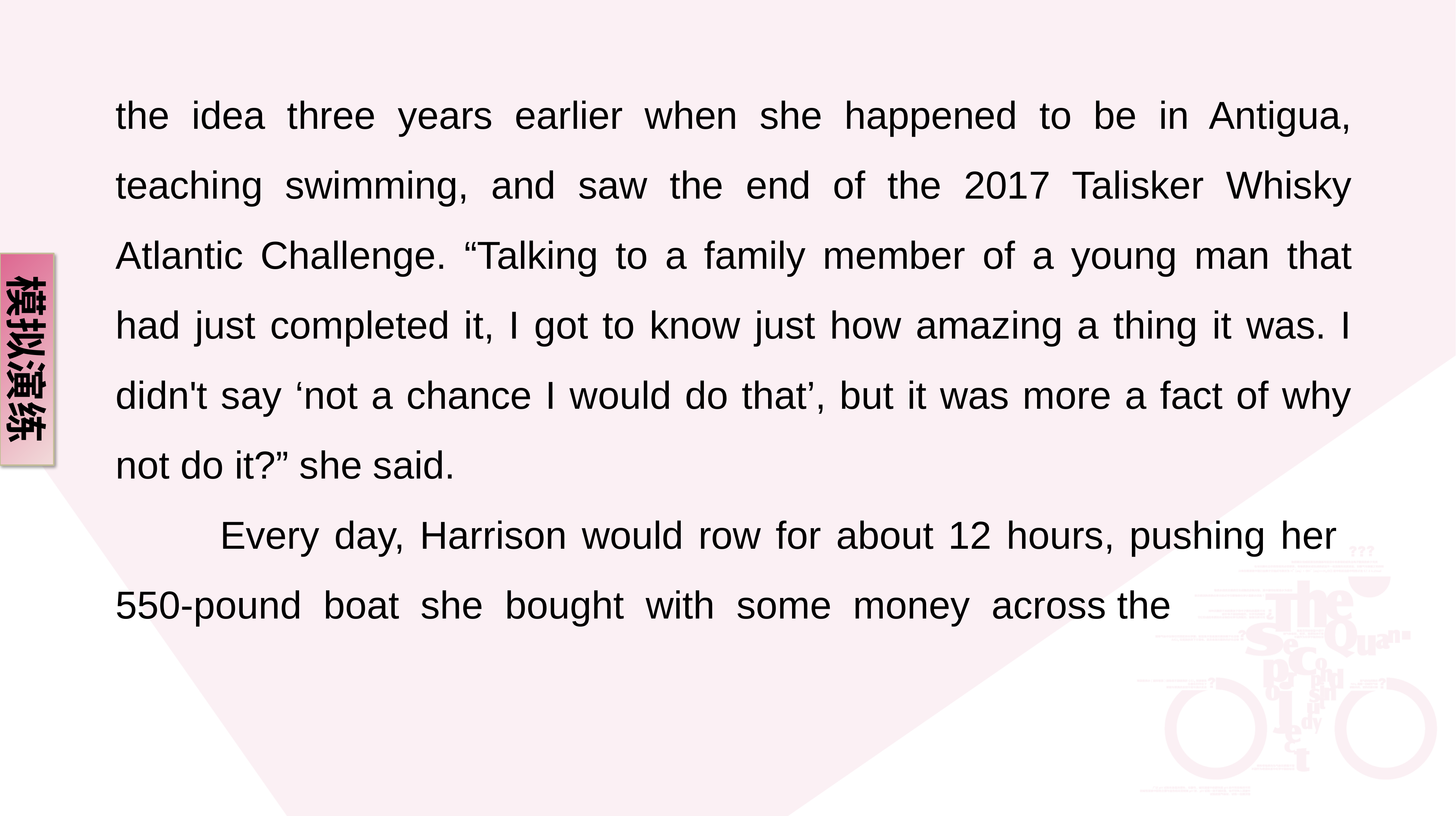

the idea three years earlier when she happened to be in Antigua, teaching swimming, and saw the end of the 2017 Talisker Whisky Atlantic Challenge. “Talking to a family member of a young man that had just completed it, I got to know just how amazing a thing it was. I didn't say ‘not a chance I would do that’, but it was more a fact of why not do it?” she said.
       Every day, Harrison would row for about 12 hours, pushing her  550-pound  boat  she  bought  with  some  money  across the

模拟演练